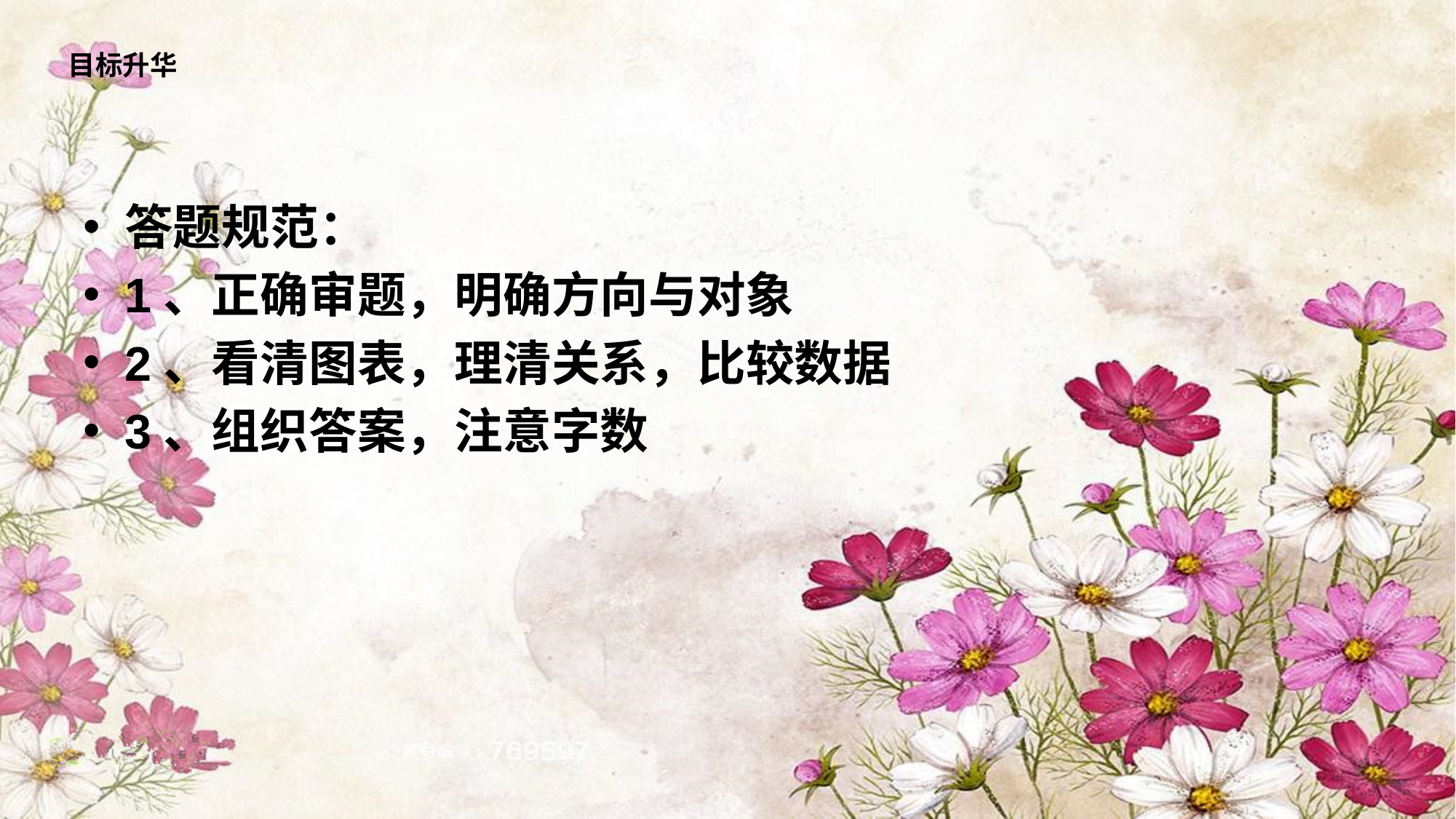

目标升华
答题规范：
1、正确审题，明确方向与对象
2、看清图表，理清关系，比较数据
3、组织答案，注意字数